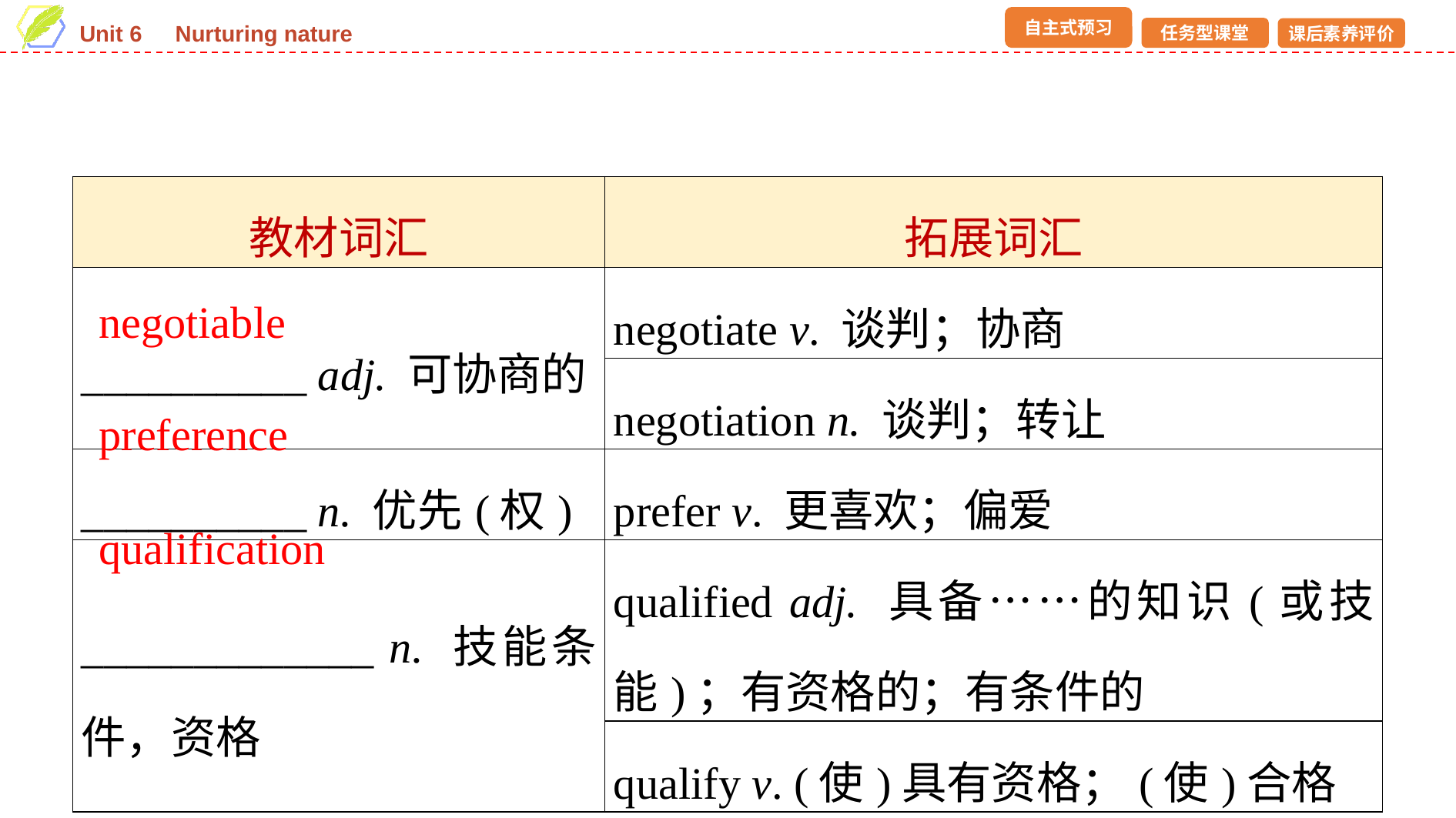

| 教材词汇 | 拓展词汇 |
| --- | --- |
| \_\_\_\_\_\_\_\_\_\_ adj. 可协商的 | negotiate v. 谈判；协商 |
|  | negotiation n. 谈判；转让 |
| \_\_\_\_\_\_\_\_\_\_ n. 优先(权) | prefer v. 更喜欢；偏爱 |
| \_\_\_\_\_\_\_\_\_\_\_\_\_ n. 技能条件，资格 | qualified adj. 具备……的知识(或技能)；有资格的；有条件的 |
|  | qualify v. (使)具有资格；(使)合格 |
negotiable
preference
qualification